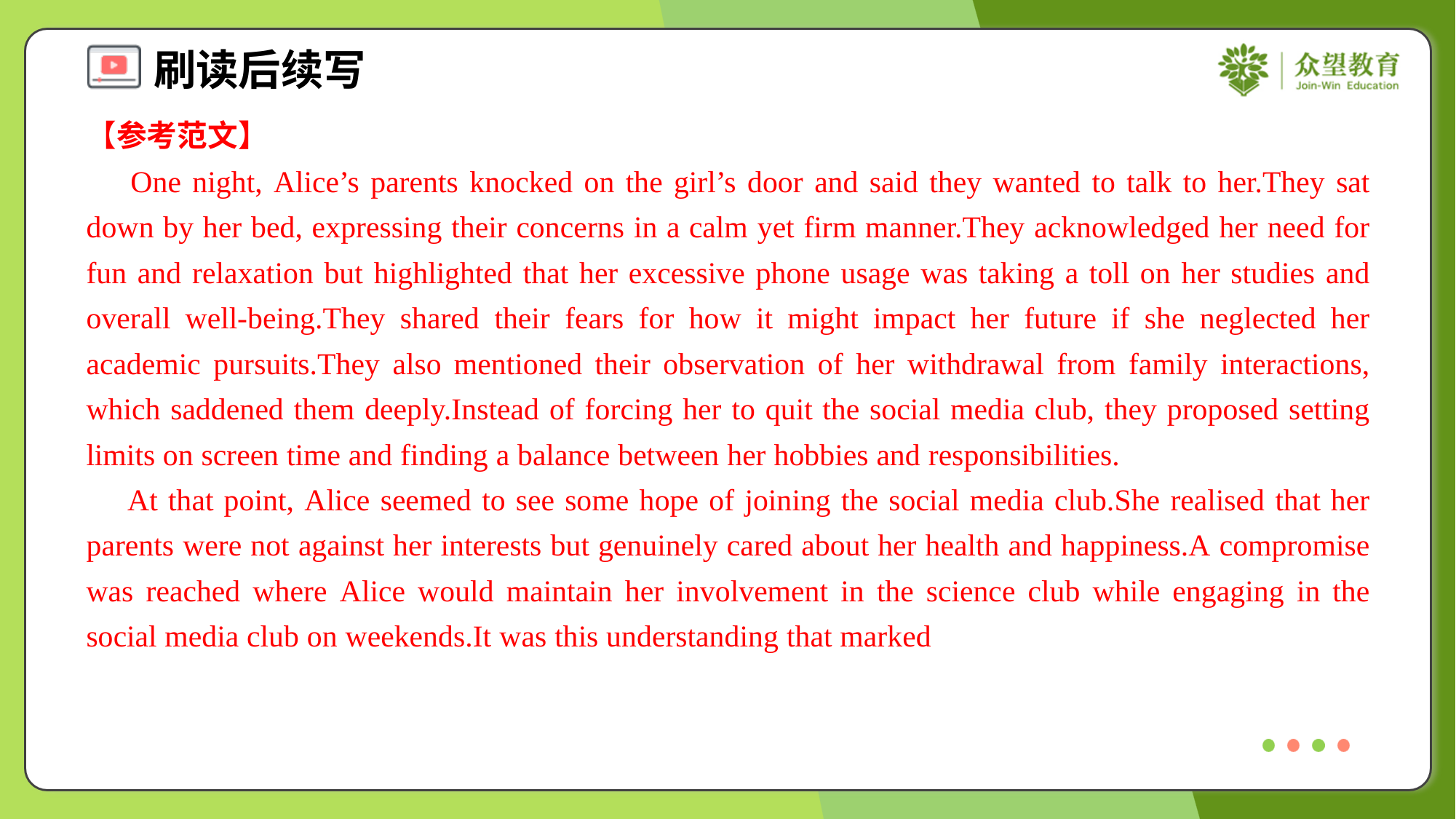

【参考范文】
    One night, Alice’s parents knocked on the girl’s door and said they wanted to talk to her.They sat down by her bed, expressing their concerns in a calm yet firm manner.They acknowledged her need for fun and relaxation but highlighted that her excessive phone usage was taking a toll on her studies and overall well-being.They shared their fears for how it might impact her future if she neglected her academic pursuits.They also mentioned their observation of her withdrawal from family interactions, which saddened them deeply.Instead of forcing her to quit the social media club, they proposed setting limits on screen time and finding a balance between her hobbies and responsibilities.
    At that point, Alice seemed to see some hope of joining the social media club.She realised that her parents were not against her interests but genuinely cared about her health and happiness.A compromise was reached where Alice would maintain her involvement in the science club while engaging in the social media club on weekends.It was this understanding that marked